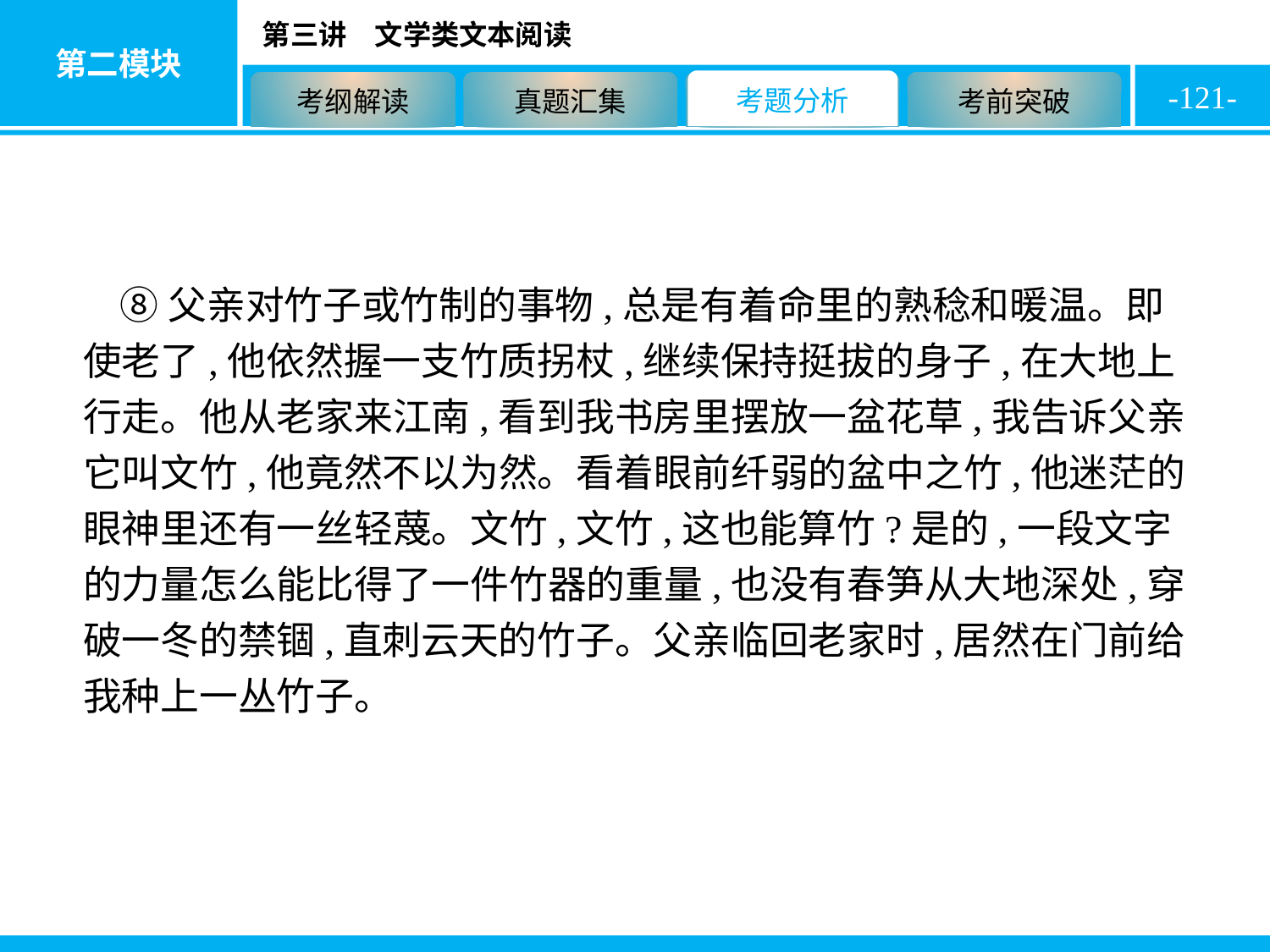

-121-
⑧父亲对竹子或竹制的事物,总是有着命里的熟稔和暖温。即使老了,他依然握一支竹质拐杖,继续保持挺拔的身子,在大地上行走。他从老家来江南,看到我书房里摆放一盆花草,我告诉父亲它叫文竹,他竟然不以为然。看着眼前纤弱的盆中之竹,他迷茫的眼神里还有一丝轻蔑。文竹,文竹,这也能算竹?是的,一段文字的力量怎么能比得了一件竹器的重量,也没有春笋从大地深处,穿破一冬的禁锢,直刺云天的竹子。父亲临回老家时,居然在门前给我种上一丛竹子。